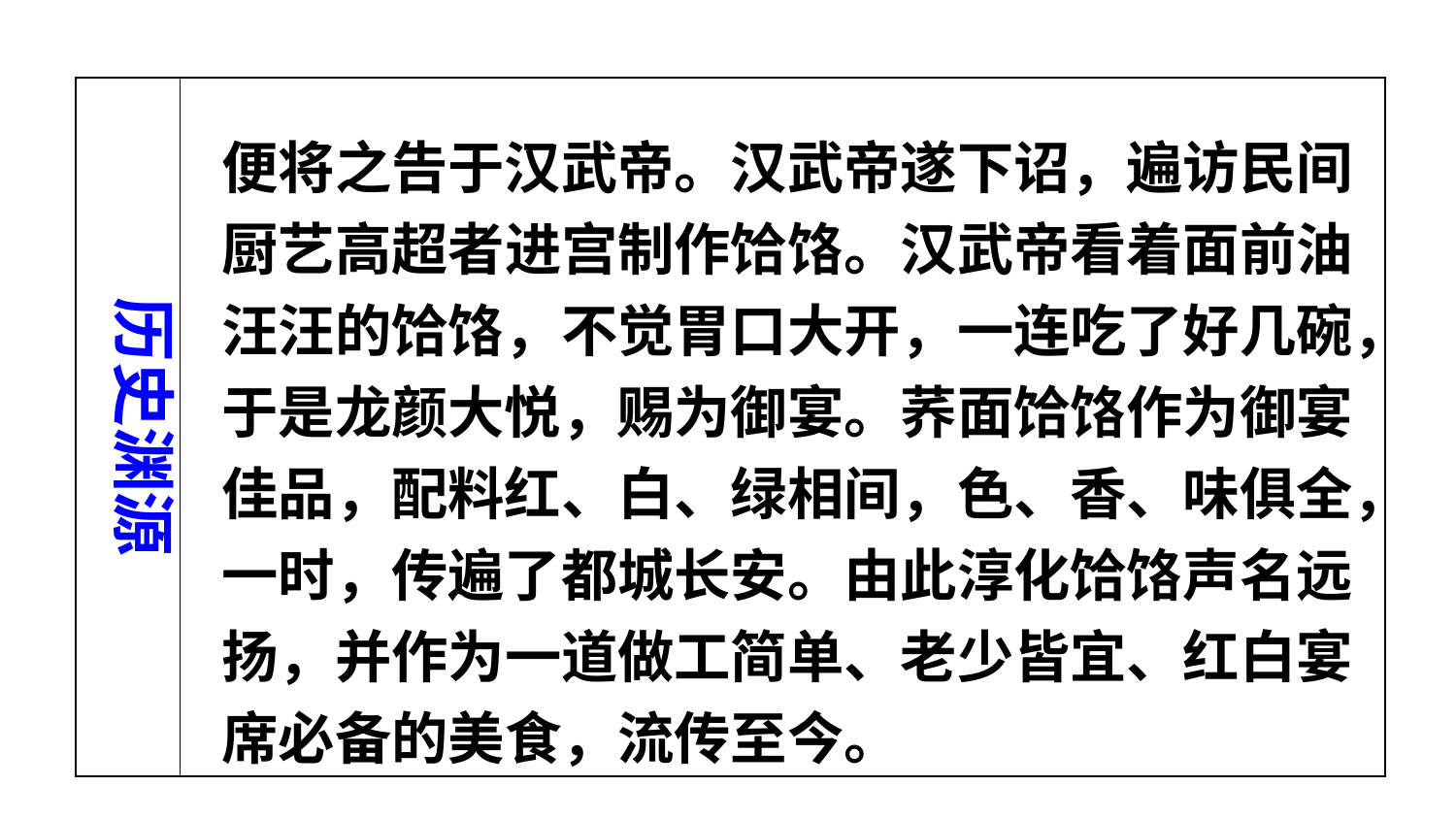

|  |  |
| --- | --- |
便将之告于汉武帝。汉武帝遂下诏，遍访民间厨艺高超者进宫制作饸饹。汉武帝看着面前油汪汪的饸饹，不觉胃口大开，一连吃了好几碗，于是龙颜大悦，赐为御宴。荞面饸饹作为御宴佳品，配料红、白、绿相间，色、香、味俱全，一时，传遍了都城长安。由此淳化饸饹声名远扬，并作为一道做工简单、老少皆宜、红白宴席必备的美食，流传至今。
历史渊源